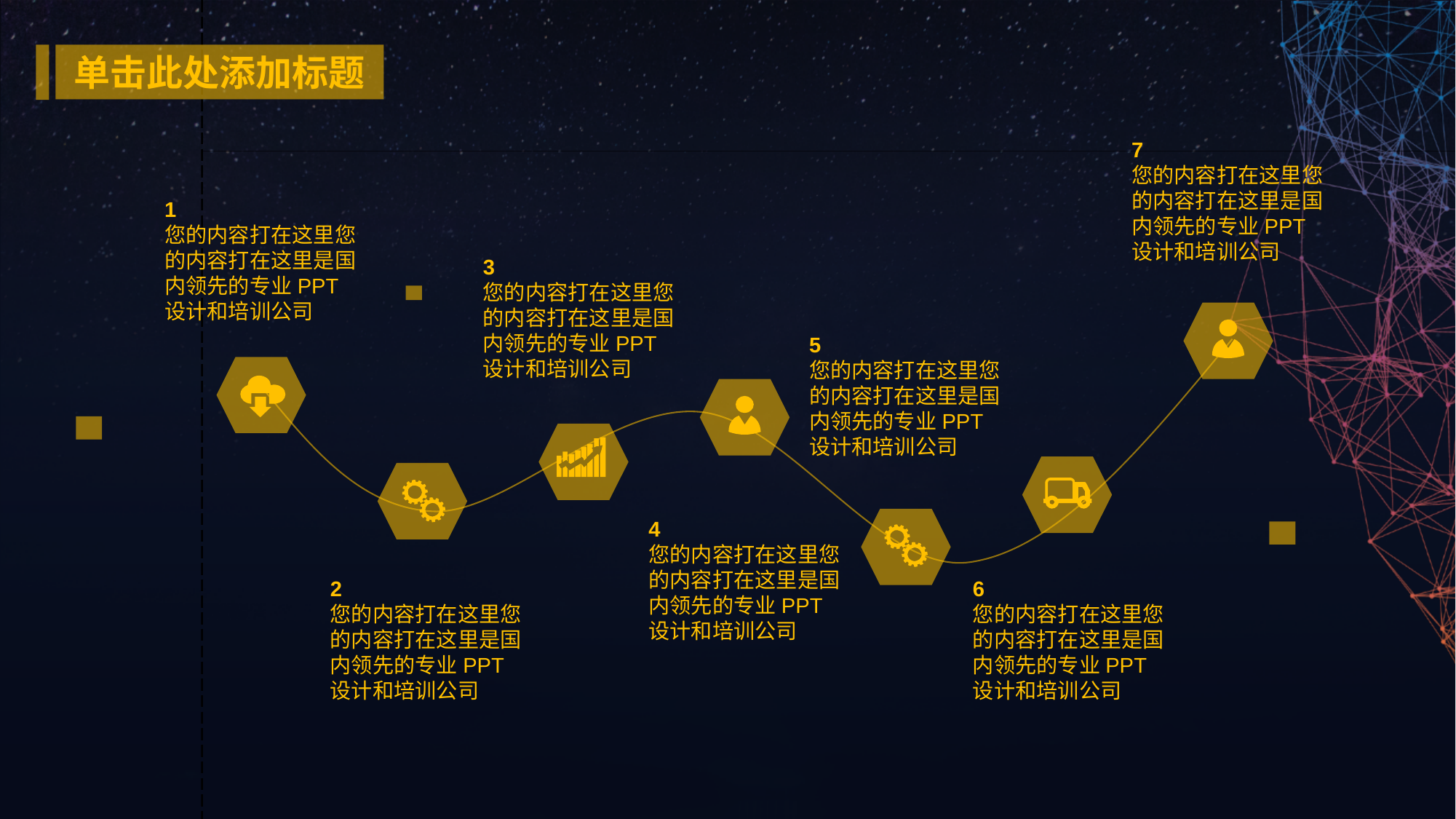

单击此处添加标题
7
您的内容打在这里您的内容打在这里是国内领先的专业PPT设计和培训公司
1
您的内容打在这里您的内容打在这里是国内领先的专业PPT设计和培训公司
3
您的内容打在这里您的内容打在这里是国内领先的专业PPT设计和培训公司

5
您的内容打在这里您的内容打在这里是国内领先的专业PPT设计和培训公司

4
您的内容打在这里您的内容打在这里是国内领先的专业PPT设计和培训公司

2
您的内容打在这里您的内容打在这里是国内领先的专业PPT设计和培训公司
6
您的内容打在这里您的内容打在这里是国内领先的专业PPT设计和培训公司